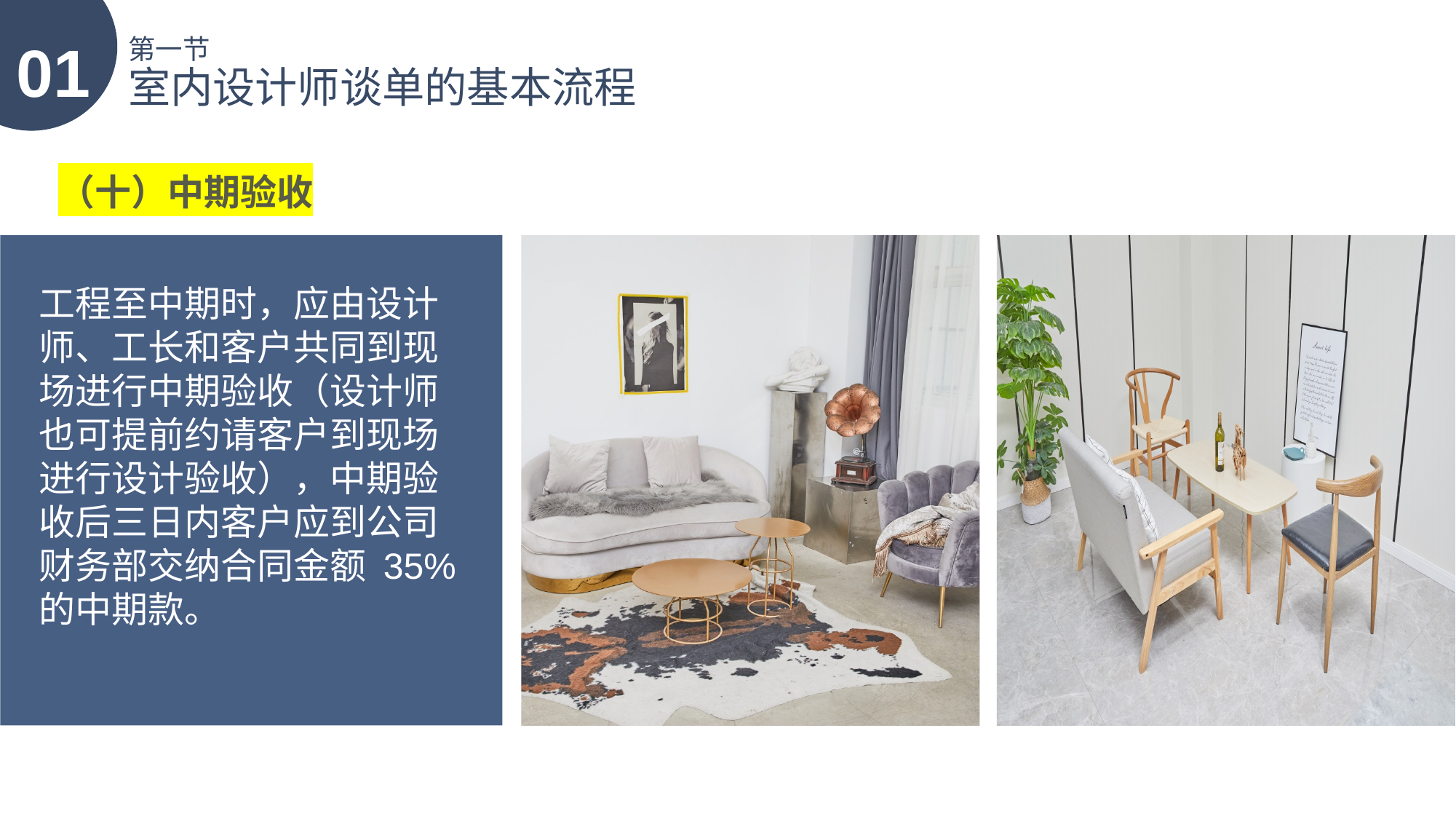

01
第一节
室内设计师谈单的基本流程
（十）中期验收

工程至中期时，应由设计师、工长和客户共同到现场进行中期验收（设计师也可提前约请客户到现场进行设计验收），中期验收后三日内客户应到公司财务部交纳合同金额 35% 的中期款。